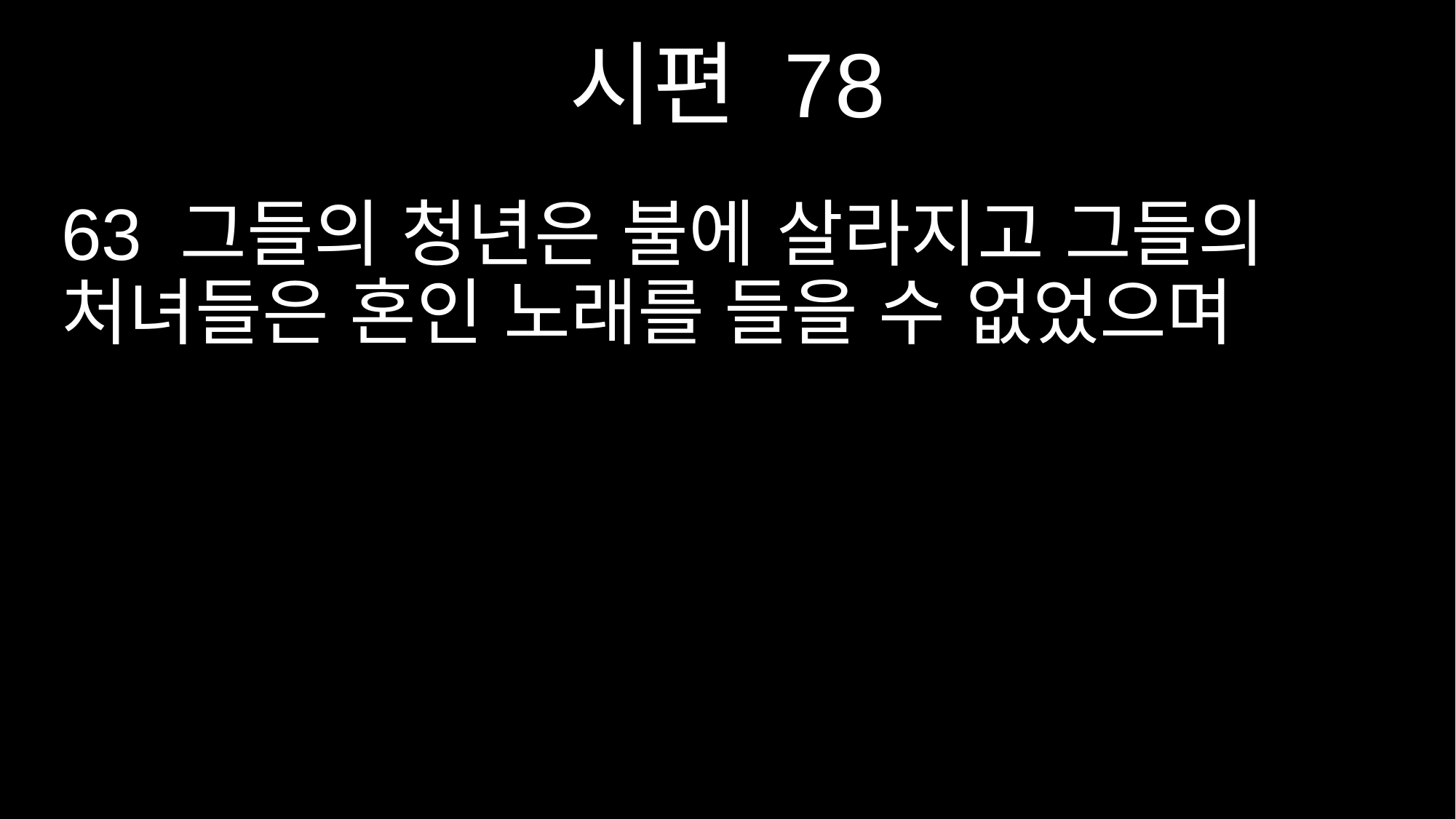

시편 78
63 그들의 청년은 불에 살라지고 그들의 처녀들은 혼인 노래를 들을 수 없었으며